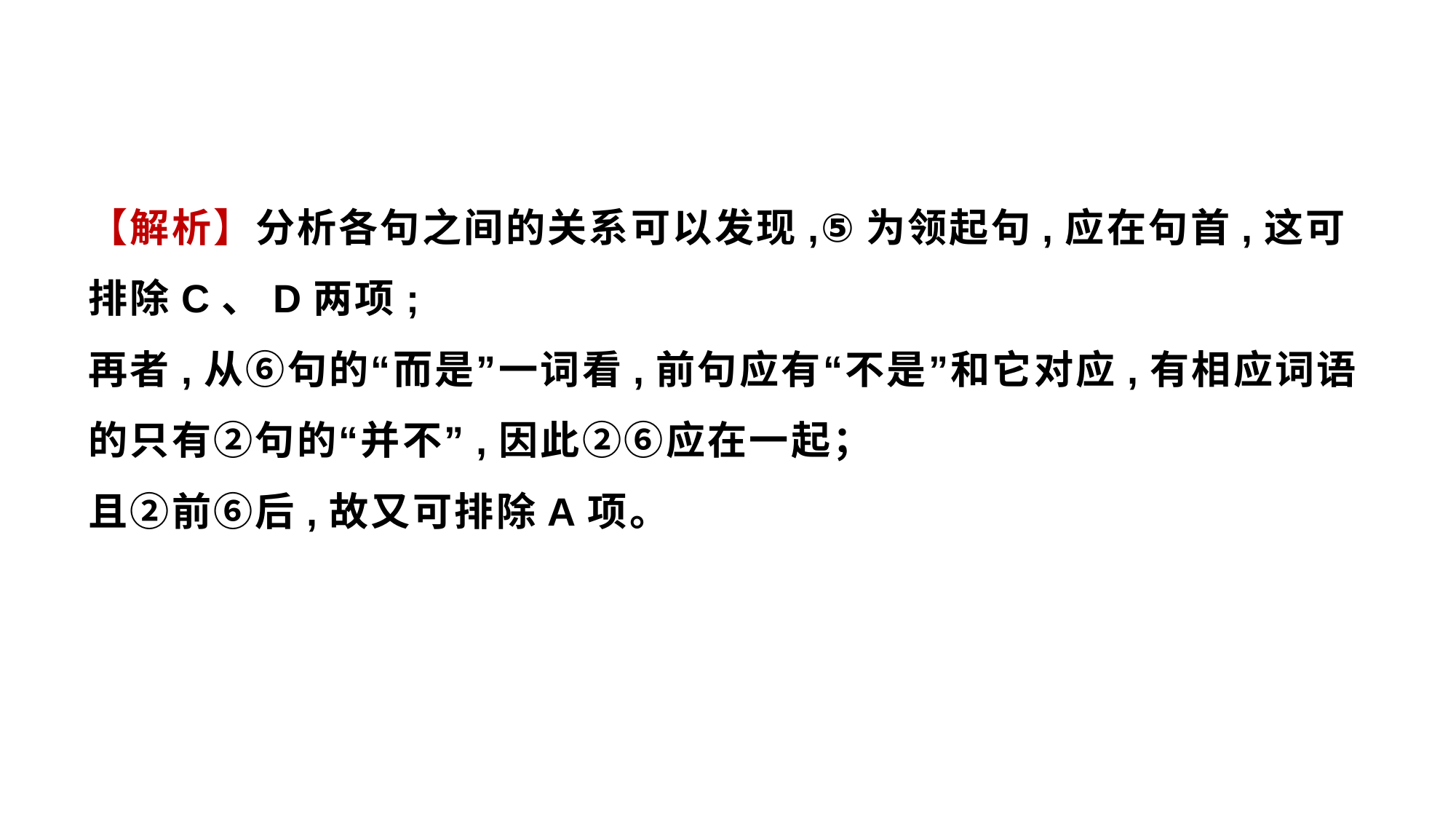

【解析】分析各句之间的关系可以发现,⑤为领起句,应在句首,这可排除C、D两项;
再者,从⑥句的“而是”一词看,前句应有“不是”和它对应,有相应词语的只有②句的“并不”,因此②⑥应在一起；
且②前⑥后,故又可排除A项。